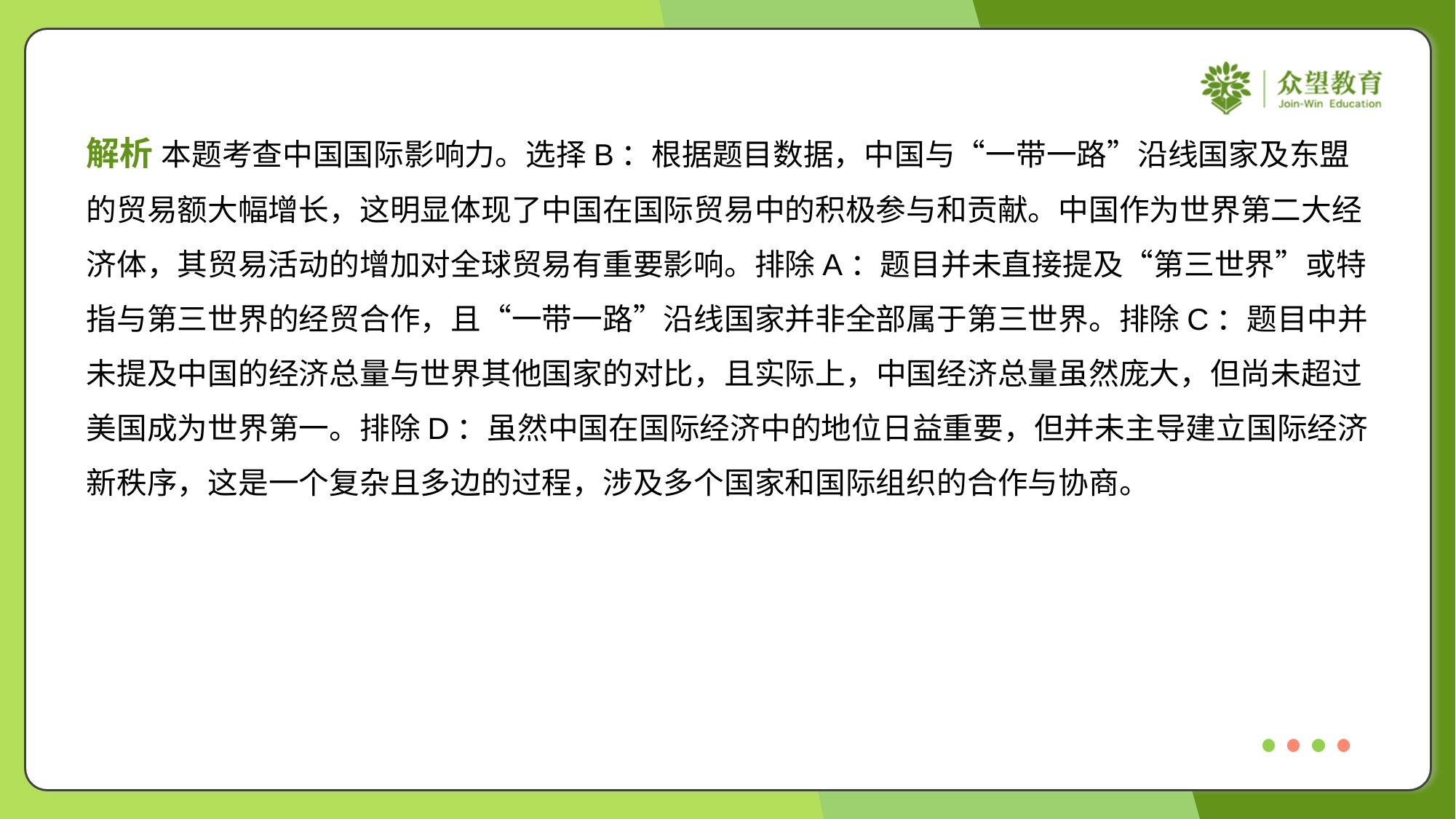

解析 本题考查中国国际影响力。选择B：根据题目数据，中国与“一带一路”沿线国家及东盟
的贸易额大幅增长，这明显体现了中国在国际贸易中的积极参与和贡献。中国作为世界第二大经
济体，其贸易活动的增加对全球贸易有重要影响。排除A：题目并未直接提及“第三世界”或特
指与第三世界的经贸合作，且“一带一路”沿线国家并非全部属于第三世界。排除C：题目中并
未提及中国的经济总量与世界其他国家的对比，且实际上，中国经济总量虽然庞大，但尚未超过
美国成为世界第一。排除D：虽然中国在国际经济中的地位日益重要，但并未主导建立国际经济
新秩序，这是一个复杂且多边的过程，涉及多个国家和国际组织的合作与协商。